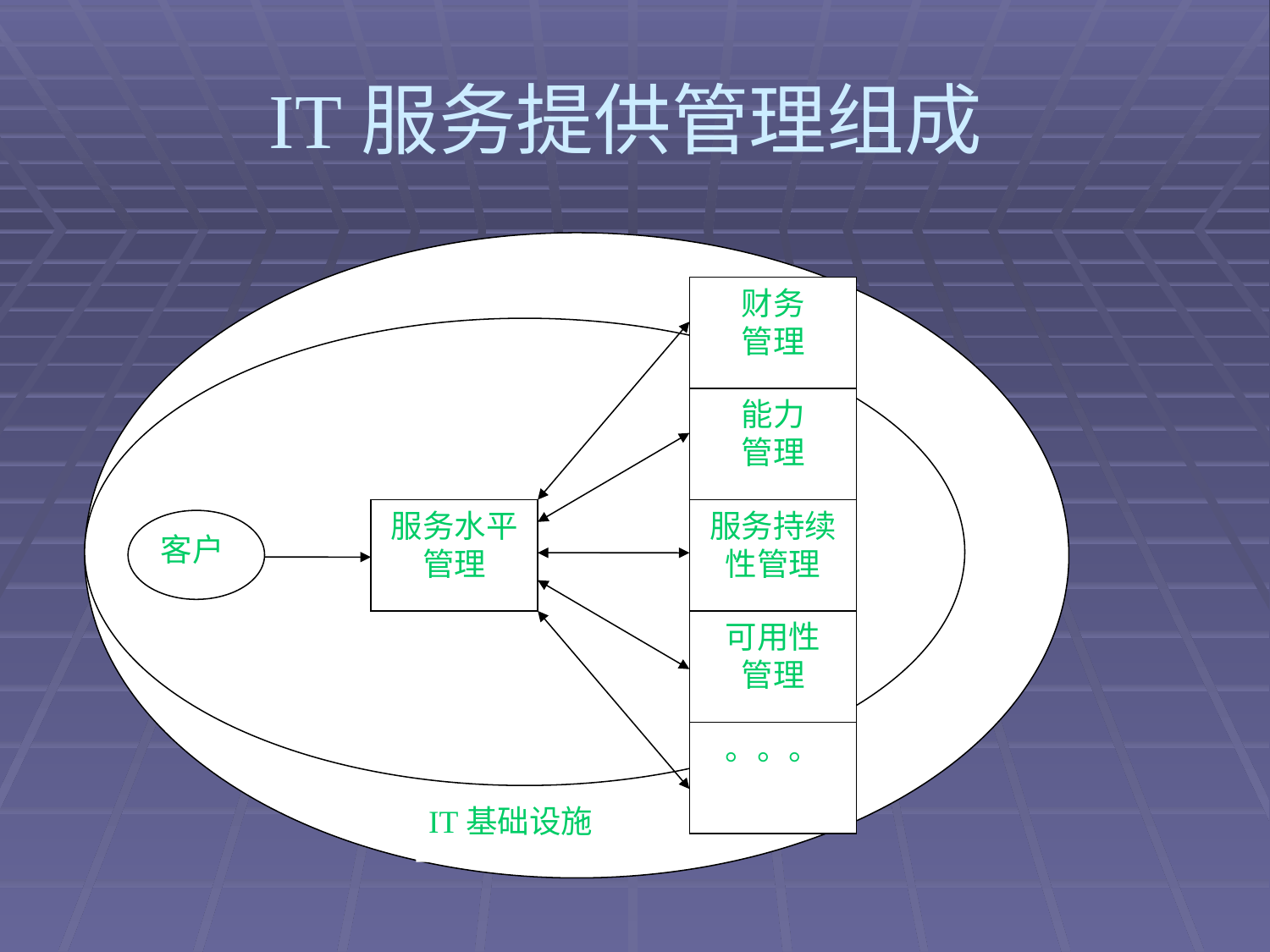

# IT服务提供管理组成

财务
管理

能力
管理

服务水平管理
服务持续性管理
客户

可用性
管理
。。。
IT基础设施